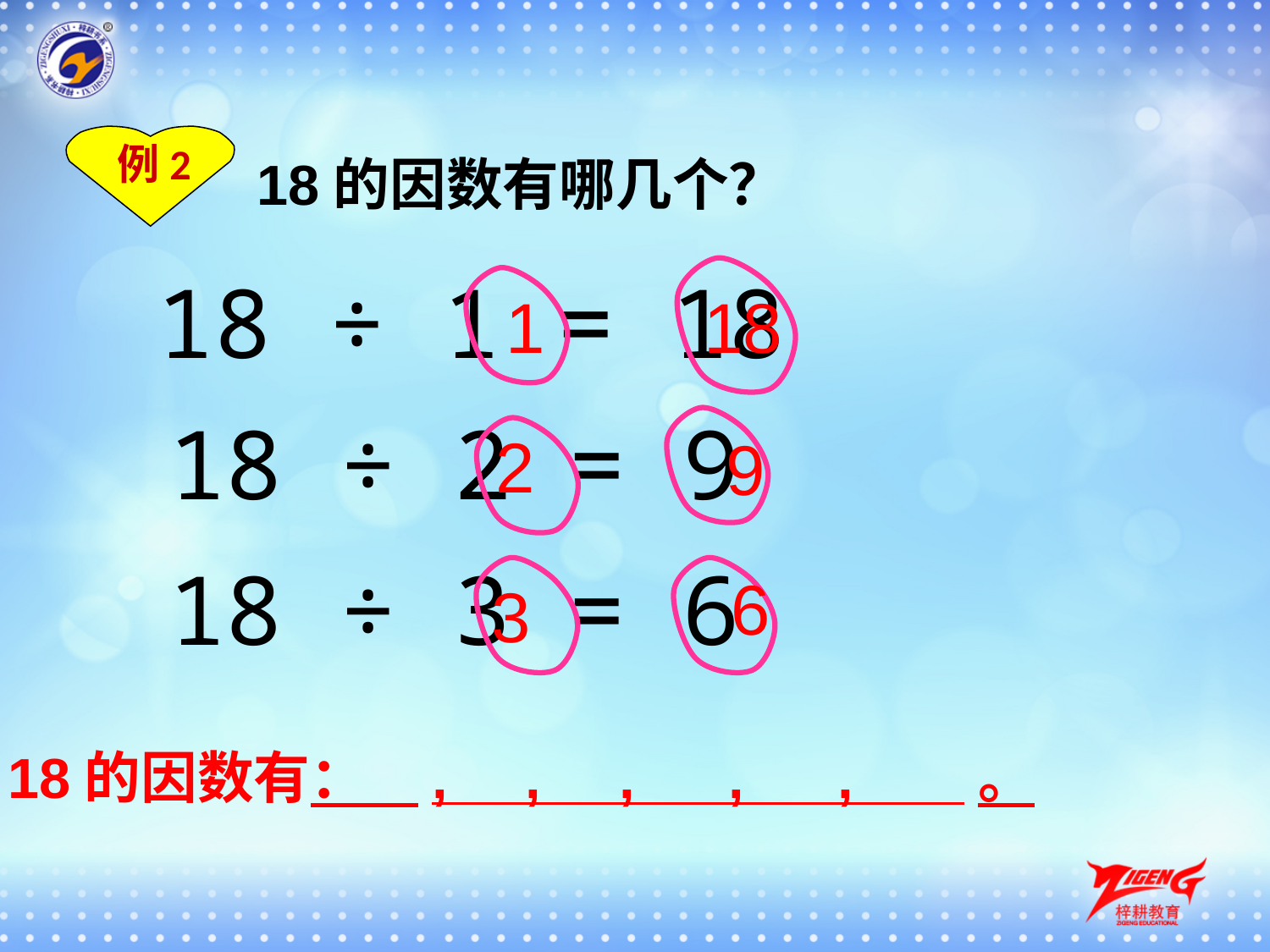

例2
18的因数有哪几个？

18 ÷ 1 = 18

1
18
18 ÷ 2 = 9

2
9
18 ÷ 3 = 6

6
3
18的因数有：    ,     ,     ,      ,      ,       。